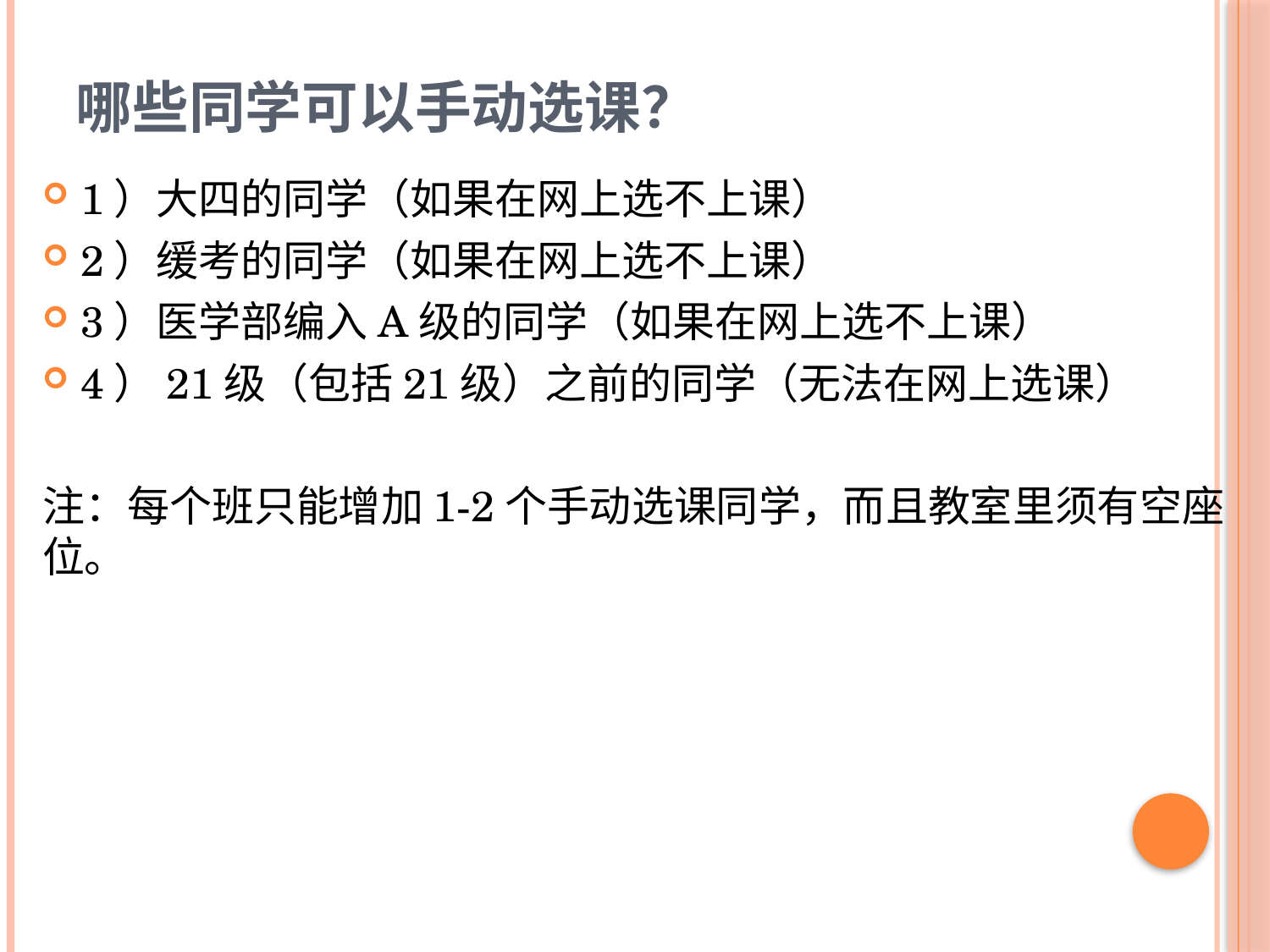

# 哪些同学可以手动选课？
1）大四的同学（如果在网上选不上课）
2）缓考的同学（如果在网上选不上课）
3）医学部编入A级的同学（如果在网上选不上课）
4）21级（包括21级）之前的同学（无法在网上选课）

注：每个班只能增加1-2个手动选课同学，而且教室里须有空座位。